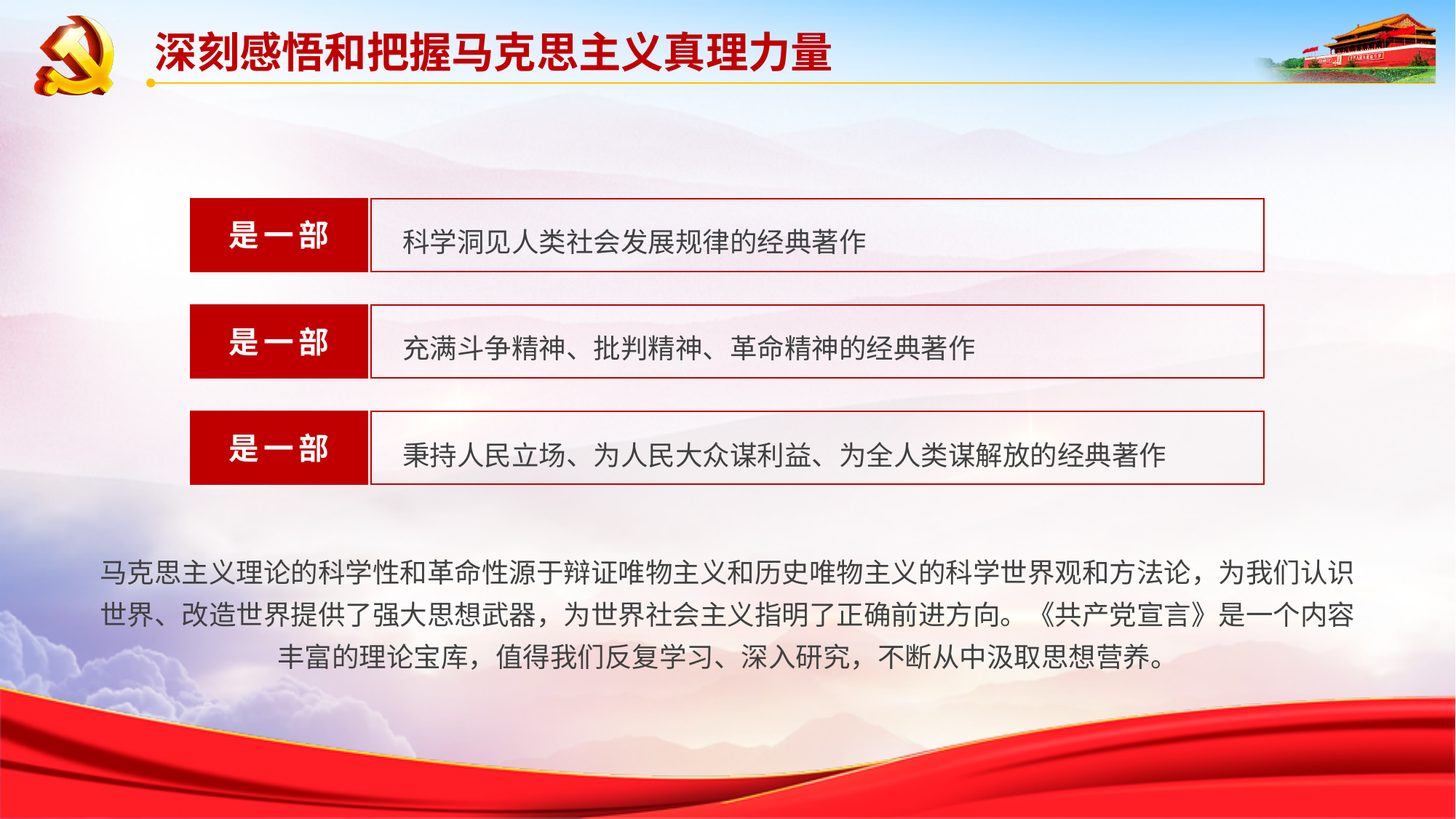

深刻感悟和把握马克思主义真理力量

是一部

科学洞见人类社会发展规律的经典著作

是一部

充满斗争精神、批判精神、革命精神的经典著作

是一部

秉持人民立场、为人民大众谋利益、为全人类谋解放的经典著作
马克思主义理论的科学性和革命性源于辩证唯物主义和历史唯物主义的科学世界观和方法论，为我们认识世界、改造世界提供了强大思想武器，为世界社会主义指明了正确前进方向。《共产党宣言》是一个内容丰富的理论宝库，值得我们反复学习、深入研究，不断从中汲取思想营养。